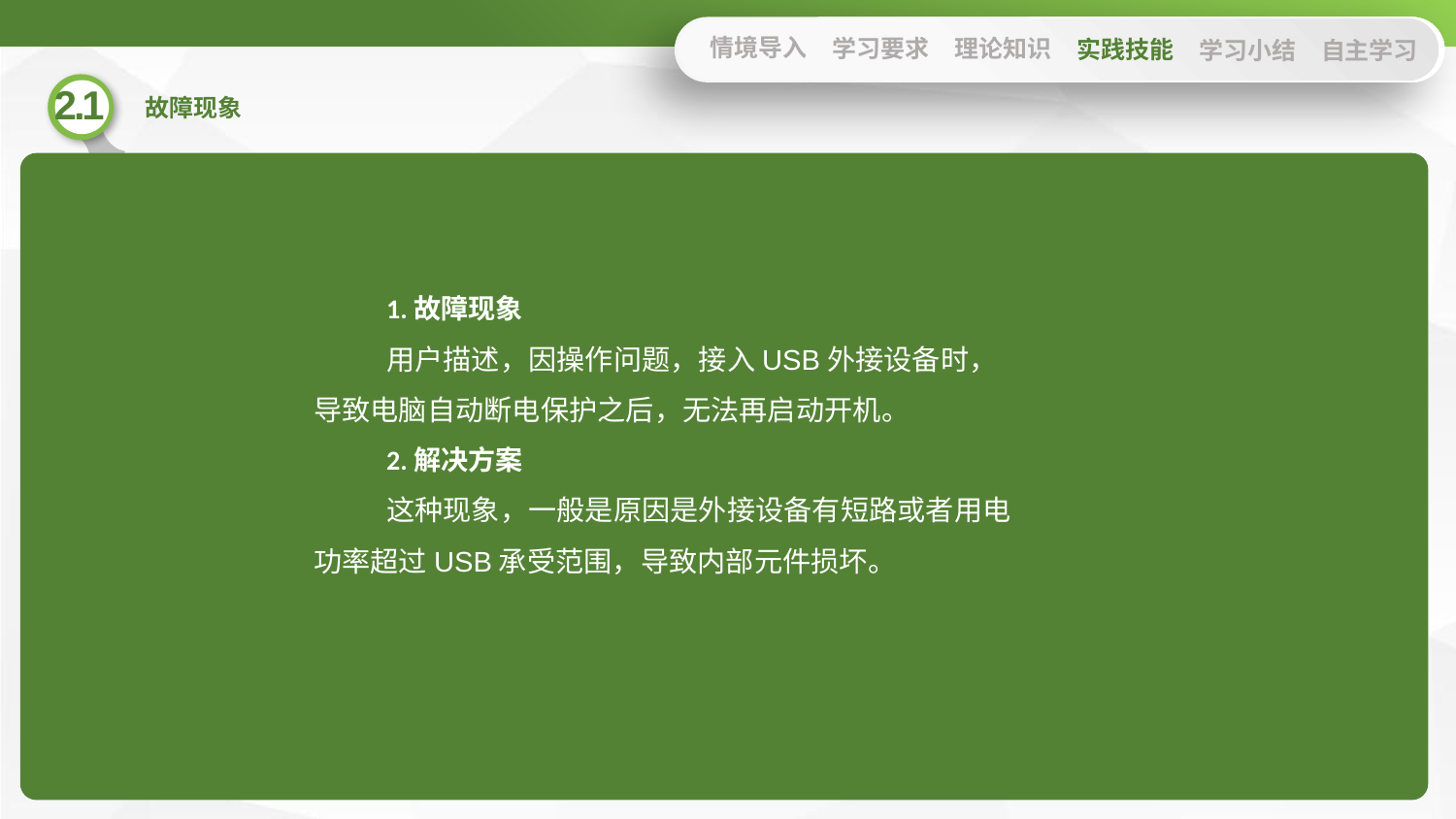

情境导入
学习要求
理论知识
实践技能
学习小结
自主学习
1.故障现象
用户描述，因操作问题，接入USB外接设备时，导致电脑自动断电保护之后，无法再启动开机。
2.解决方案
这种现象，一般是原因是外接设备有短路或者用电功率超过USB承受范围，导致内部元件损坏。